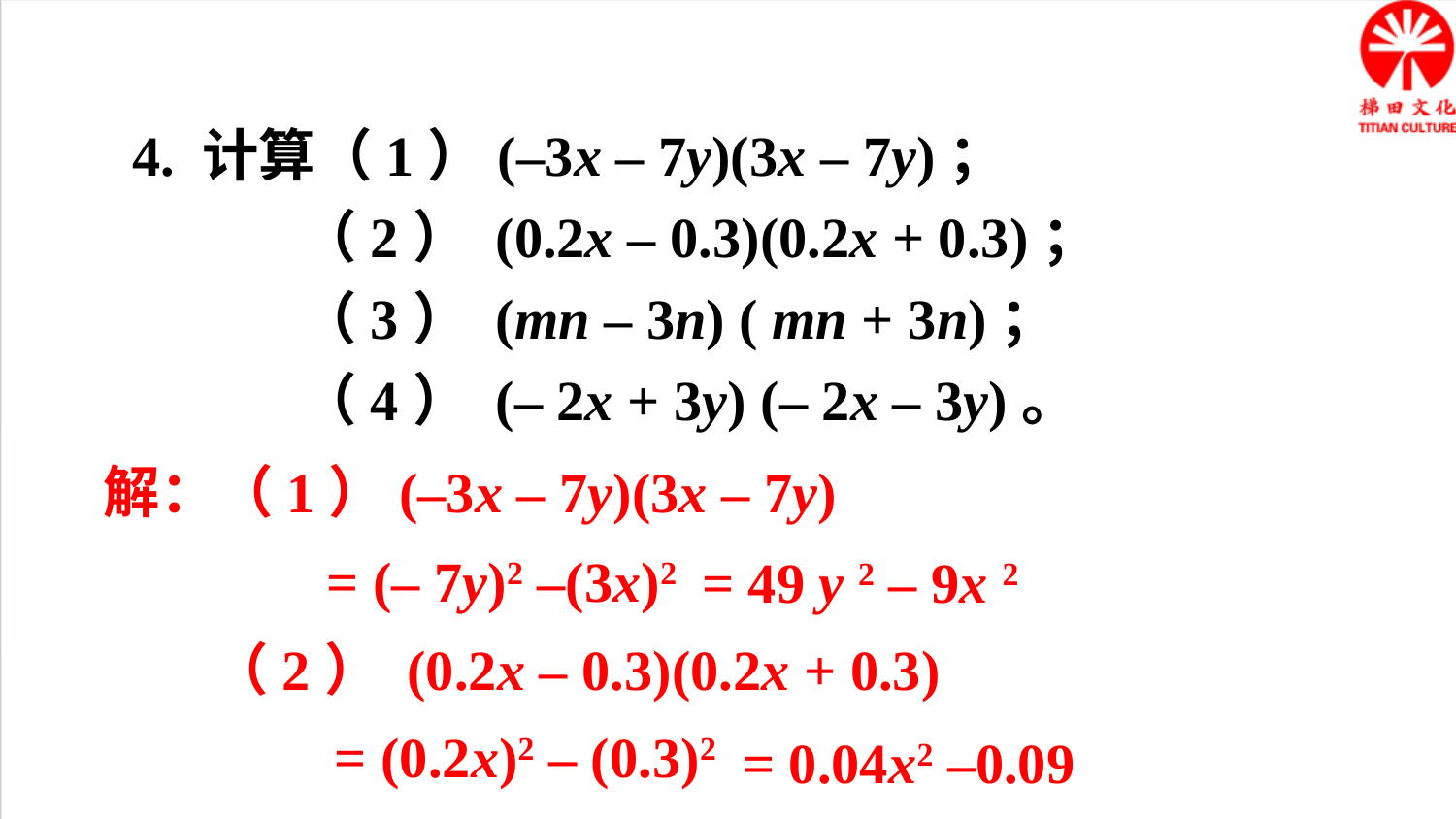

4. 计算（1）(–3x – 7y)(3x – 7y)；
            （2） (0.2x – 0.3)(0.2x + 0.3)；
            （3） (mn – 3n) ( mn + 3n)；
            （4） (– 2x + 3y) (– 2x – 3y)。
解：（1）(–3x – 7y)(3x – 7y)
= (– 7y)2 –(3x)2
= 49 y 2 – 9x 2
     （2） (0.2x – 0.3)(0.2x + 0.3)
= (0.2x)2 – (0.3)2
= 0.04x2 –0.09